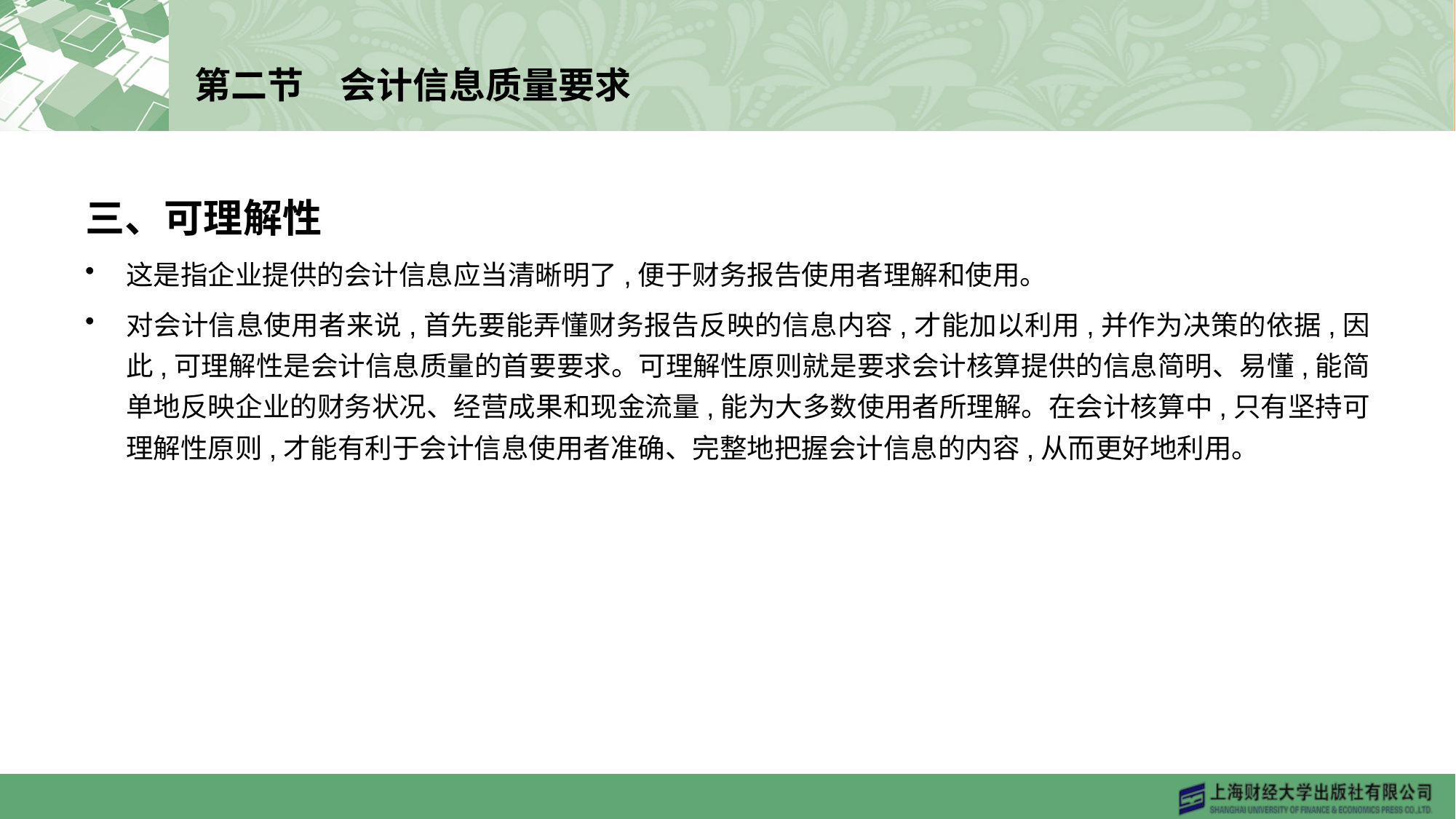

# 第二节　会计信息质量要求
三、可理解性
这是指企业提供的会计信息应当清晰明了,便于财务报告使用者理解和使用。
对会计信息使用者来说,首先要能弄懂财务报告反映的信息内容,才能加以利用,并作为决策的依据,因此,可理解性是会计信息质量的首要要求。可理解性原则就是要求会计核算提供的信息简明、易懂,能简单地反映企业的财务状况、经营成果和现金流量,能为大多数使用者所理解。在会计核算中,只有坚持可理解性原则,才能有利于会计信息使用者准确、完整地把握会计信息的内容,从而更好地利用。